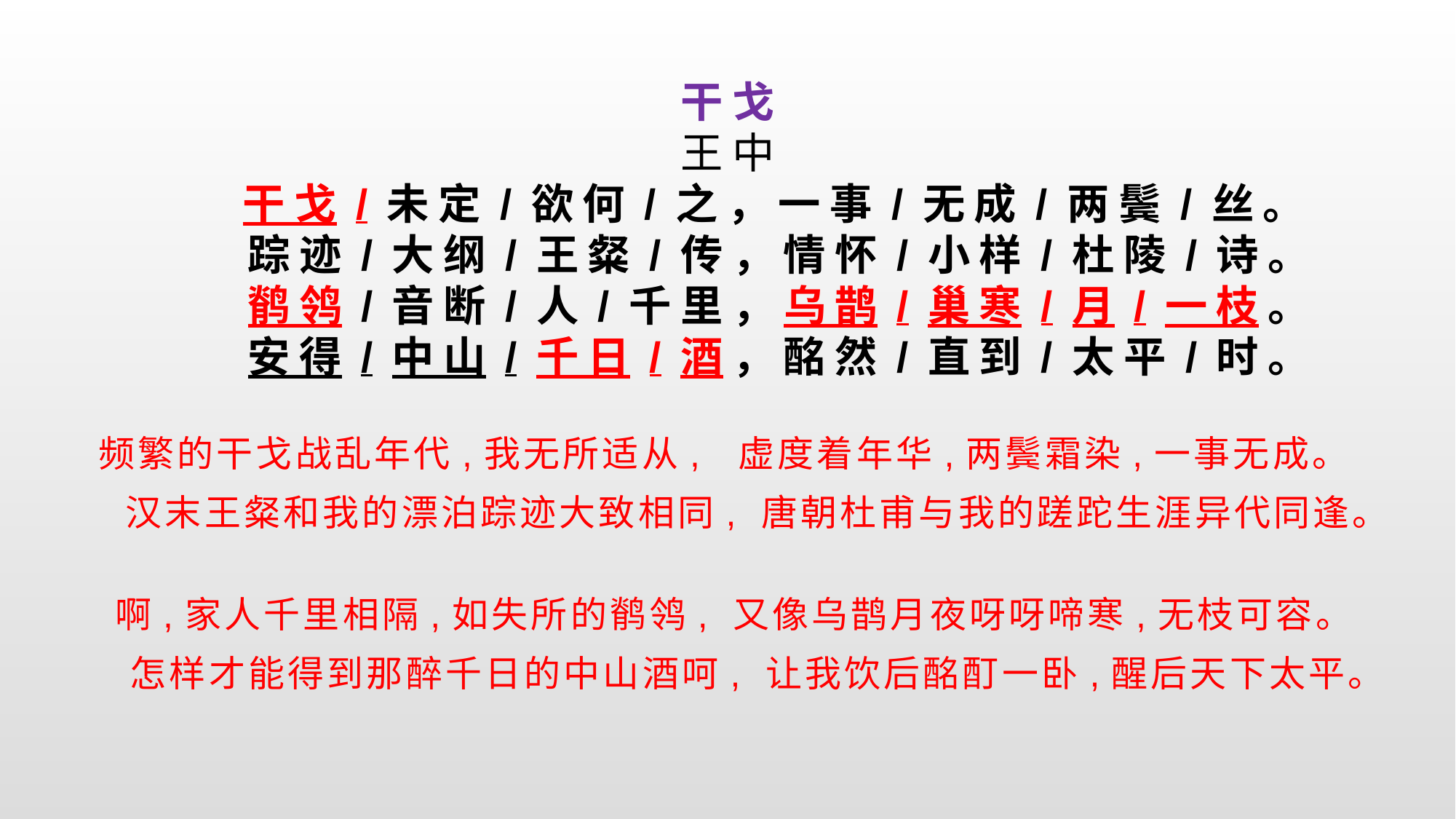

# 干戈 王中 干戈/未定/欲何/之，一事/无成/两鬓/丝。 　　踪迹/大纲/王粲/传，情怀/小样/杜陵/诗。 　　鹡鸰/音断/人/千里，乌鹊/巢寒/月/一枝。 　　安得/中山/千日/酒，酩然/直到/太平/时。
频繁的干戈战乱年代,我无所适从,  虚度着年华,两鬓霜染,一事无成。
 汉末王粲和我的漂泊踪迹大致相同, 唐朝杜甫与我的蹉跎生涯异代同逢。
 啊,家人千里相隔,如失所的鹡鸰, 又像乌鹊月夜呀呀啼寒,无枝可容。
 怎样才能得到那醉千日的中山酒呵, 让我饮后酩酊一卧,醒后天下太平。